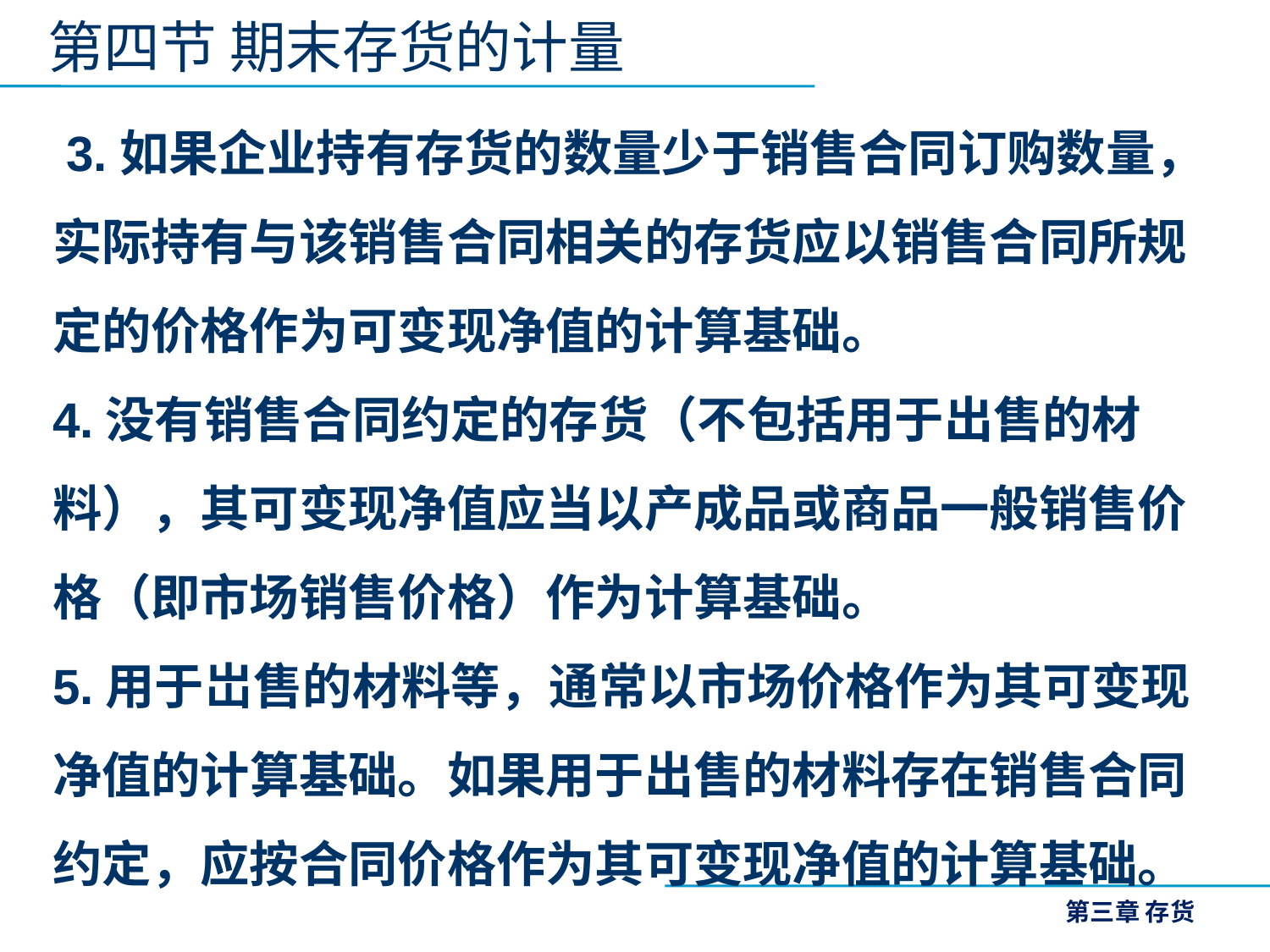

第四节 期末存货的计量
 3.如果企业持有存货的数量少于销售合同订购数量，实际持有与该销售合同相关的存货应以销售合同所规定的价格作为可变现净值的计算基础。
4.没有销售合同约定的存货（不包括用于出售的材料），其可变现净值应当以产成品或商品一般销售价格（即市场销售价格）作为计算基础。
5.用于岀售的材料等，通常以市场价格作为其可变现净值的计算基础。如果用于出售的材料存在销售合同约定，应按合同价格作为其可变现净值的计算基础。